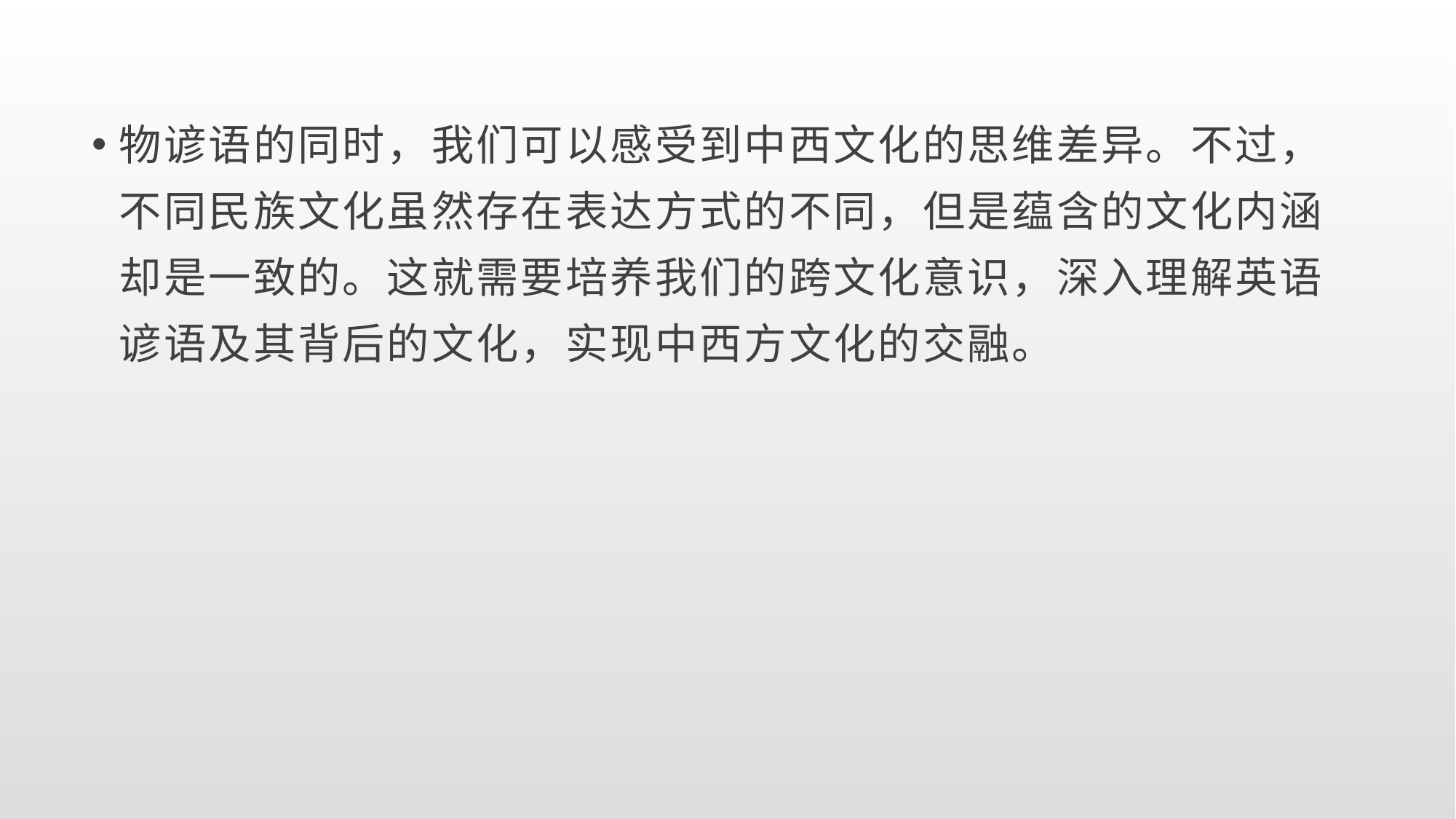

物谚语的同时，我们可以感受到中西文化的思维差异。不过，不同民族文化虽然存在表达方式的不同，但是蕴含的文化内涵却是一致的。这就需要培养我们的跨文化意识，深入理解英语谚语及其背后的文化，实现中西方文化的交融。